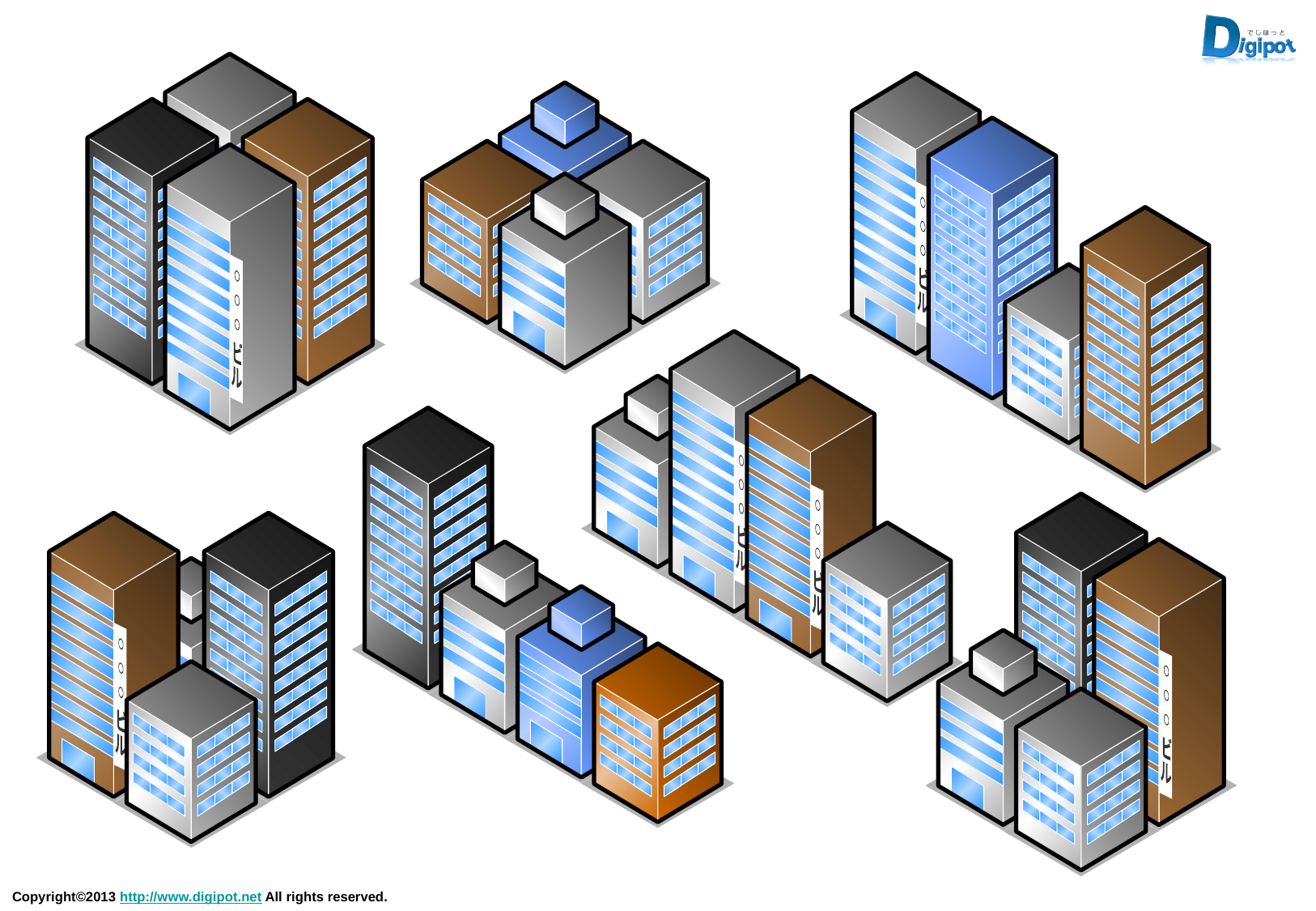

○
○
○
ビ
ル

○
○
○
ビ
ル

○
○
○
ビ
ル

○
○
○
ビ
ル

○
○
○
ビ
ル

○
○
○
ビ
ル